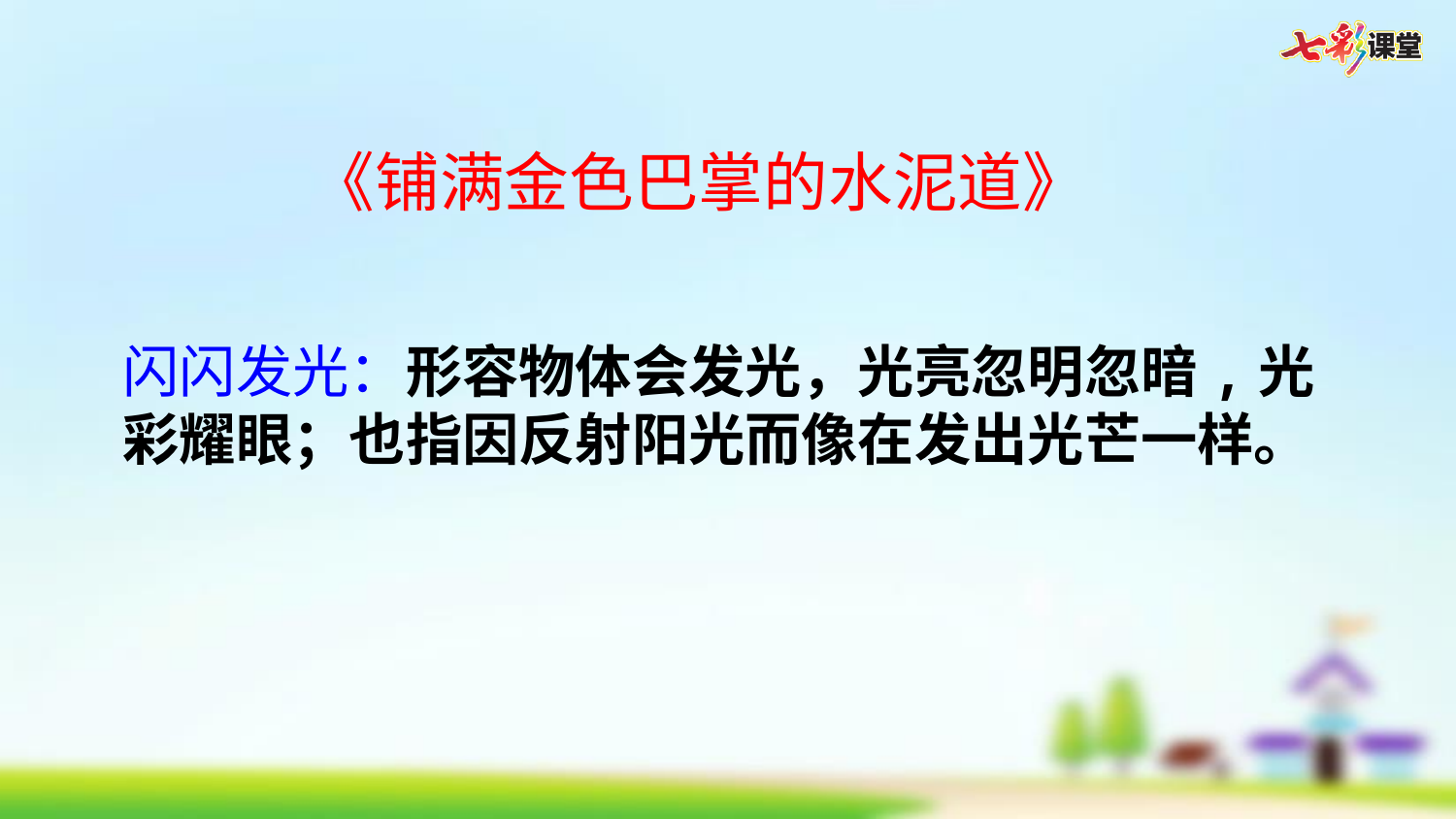

《铺满金色巴掌的水泥道》
闪闪发光：形容物体会发光，光亮忽明忽暗,光彩耀眼；也指因反射阳光而像在发出光芒一样。